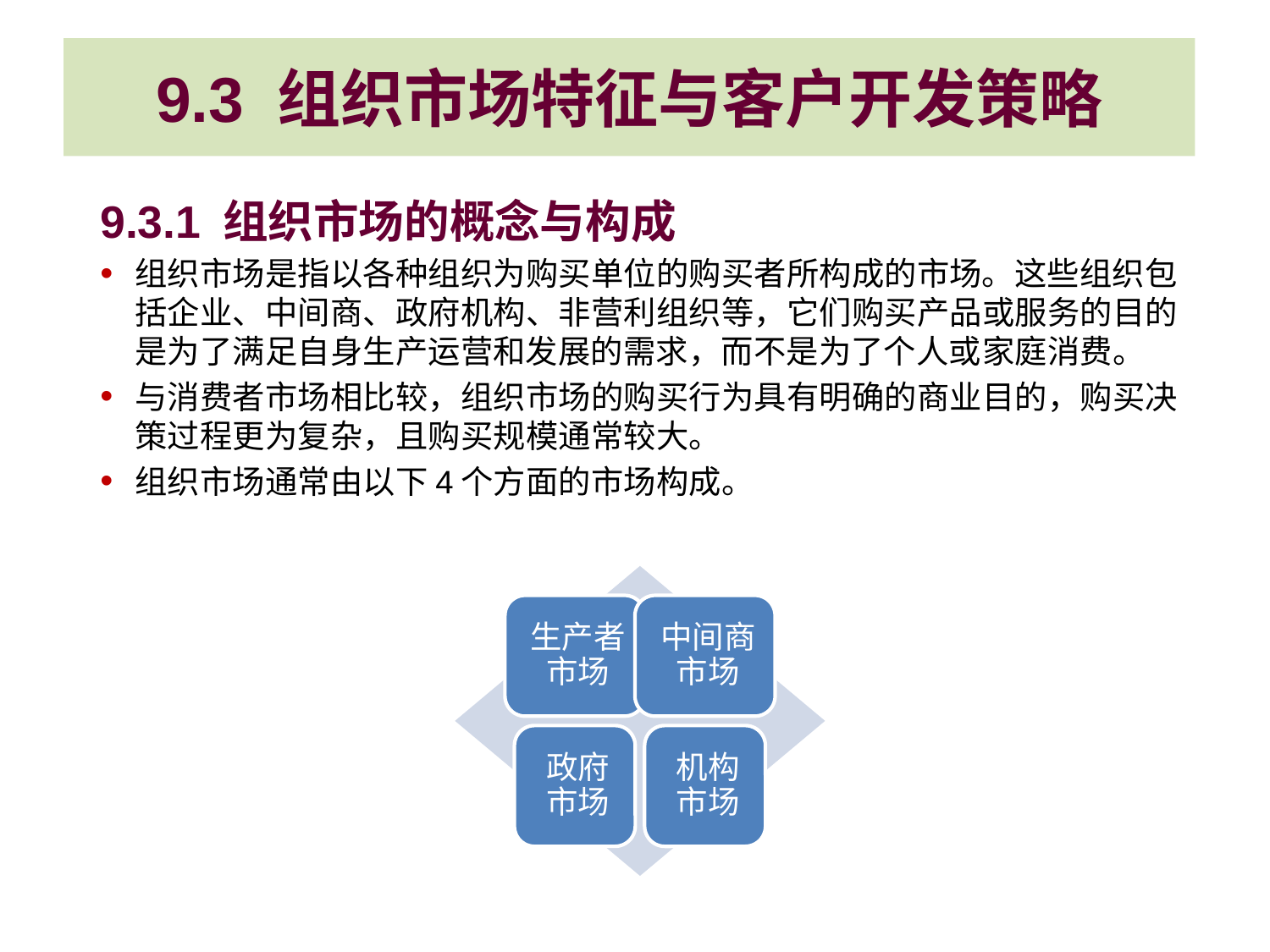

# 9.3 组织市场特征与客户开发策略
9.3.1 组织市场的概念与构成
组织市场是指以各种组织为购买单位的购买者所构成的市场。这些组织包括企业、中间商、政府机构、非营利组织等，它们购买产品或服务的目的是为了满足自身生产运营和发展的需求，而不是为了个人或家庭消费。
与消费者市场相比较，组织市场的购买行为具有明确的商业目的，购买决策过程更为复杂，且购买规模通常较大。
组织市场通常由以下4个方面的市场构成。

生产者市场
中间商市场
政府市场
机构市场